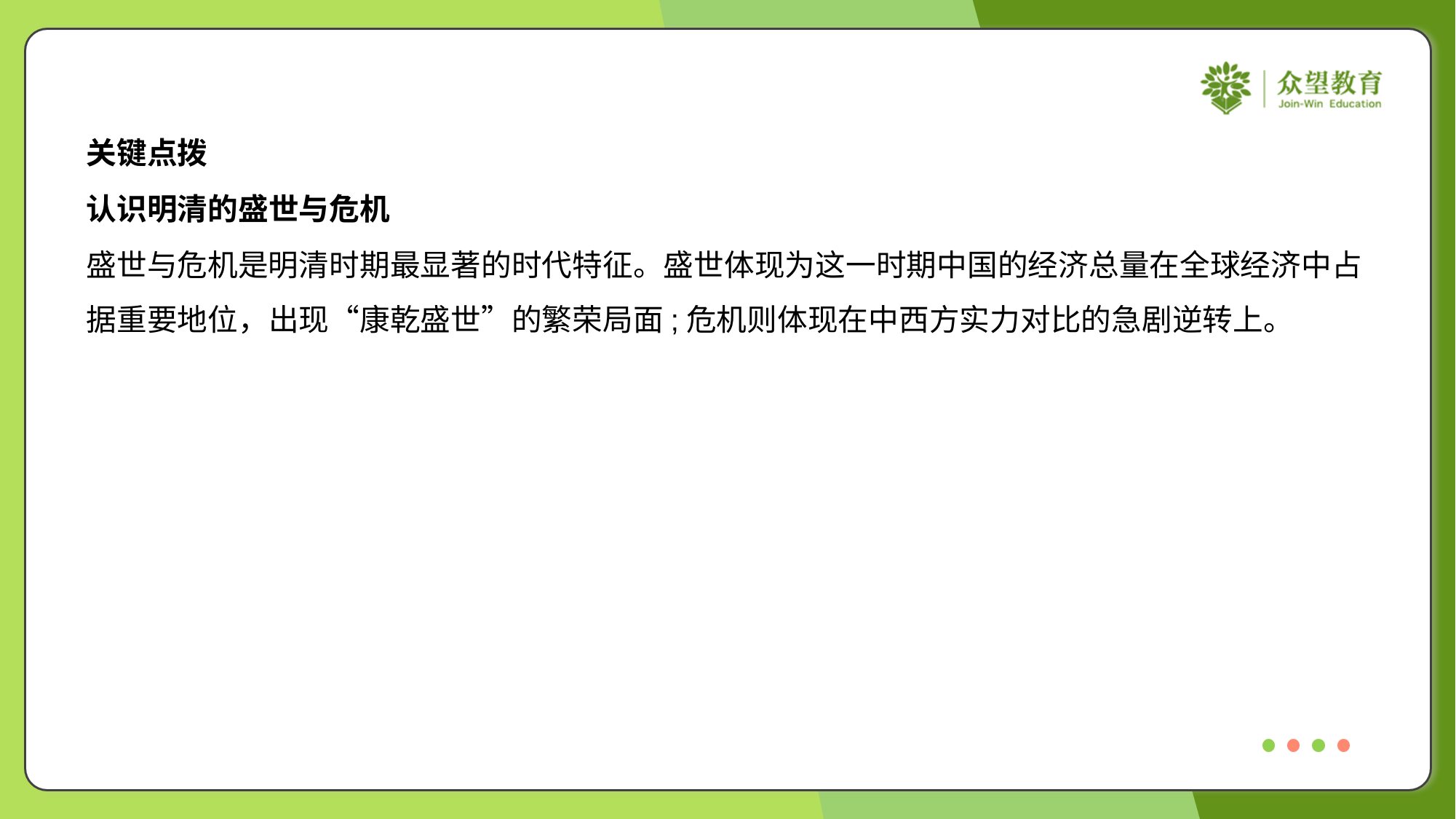

关键点拨
认识明清的盛世与危机
盛世与危机是明清时期最显著的时代特征。盛世体现为这一时期中国的经济总量在全球经济中占
据重要地位，出现“康乾盛世”的繁荣局面;危机则体现在中西方实力对比的急剧逆转上。